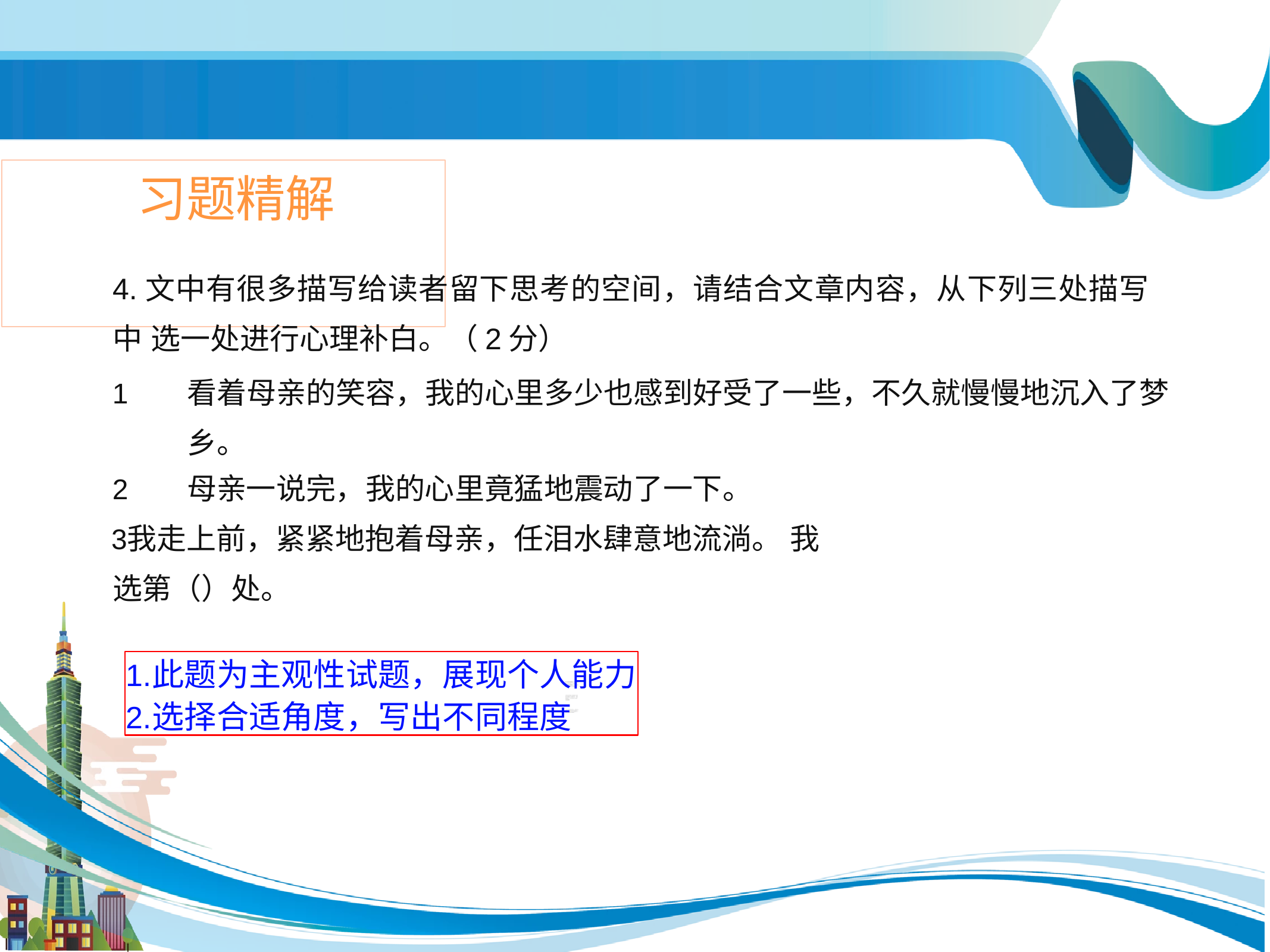

# 习题精解
4.文中有很多描写给读者留下思考的空间，请结合文章内容，从下列三处描写中 选一处进行心理补白。（2分）
看着母亲的笑容，我的心里多少也感到好受了一些，不久就慢慢地沉入了梦 乡。
母亲一说完，我的心里竟猛地震动了一下。
我走上前，紧紧地抱着母亲，任泪水肆意地流淌。 我选第（）处。
此题为主观性试题，展现个人能力
选择合适角度，写出不同程度